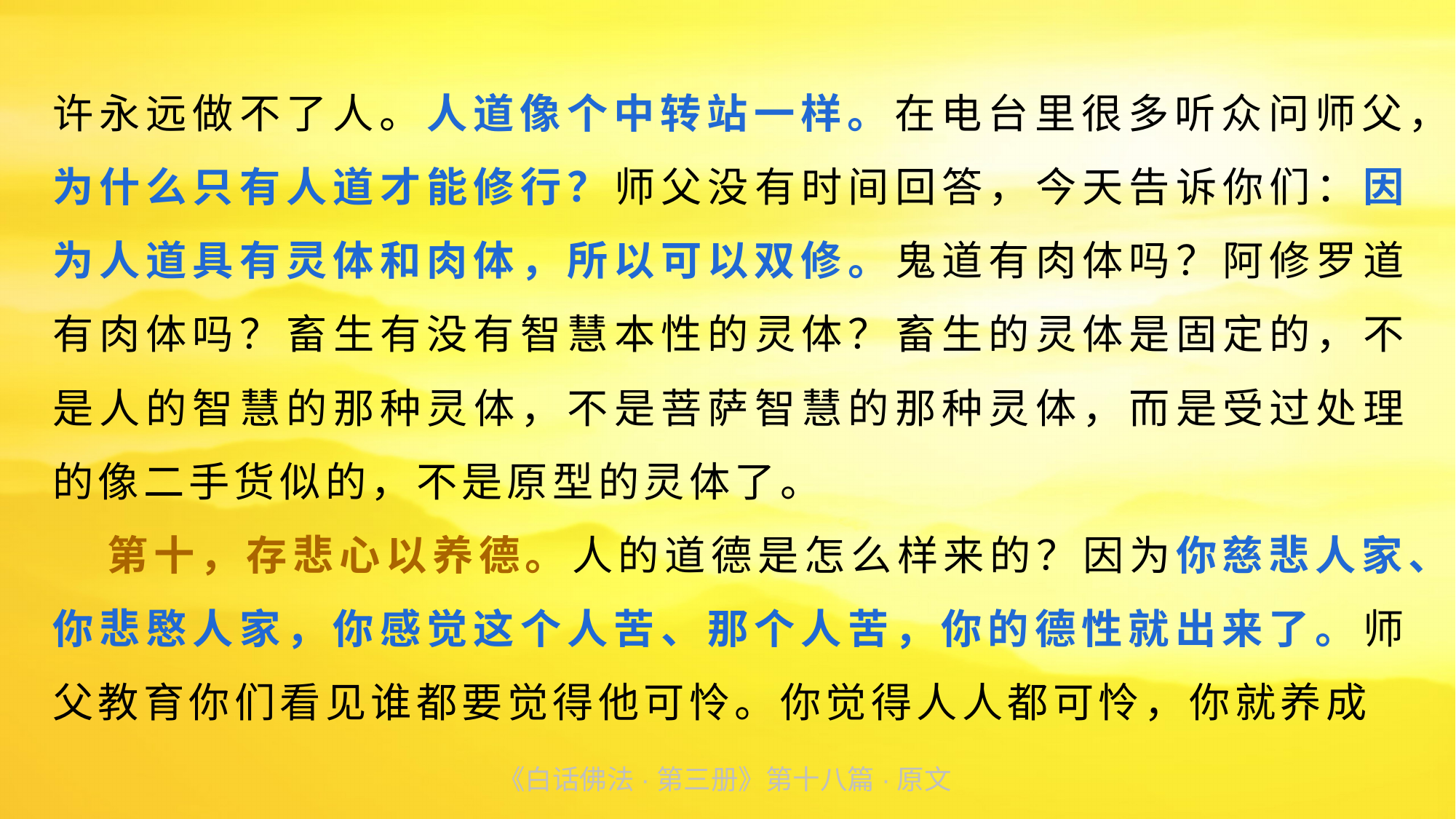

许永远做不了人。人道像个中转站一样。在电台里很多听众问师父，为什么只有人道才能修行？师父没有时间回答，今天告诉你们：因为人道具有灵体和肉体，所以可以双修。鬼道有肉体吗？阿修罗道有肉体吗？畜生有没有智慧本性的灵体？畜生的灵体是固定的，不是人的智慧的那种灵体，不是菩萨智慧的那种灵体，而是受过处理的像二手货似的，不是原型的灵体了。
   第十，存悲心以养德。人的道德是怎么样来的？因为你慈悲人家、你悲愍人家，你感觉这个人苦、那个人苦，你的德性就出来了。师父教育你们看见谁都要觉得他可怜。你觉得人人都可怜，你就养成
《白话佛法·第三册》第十八篇·原文